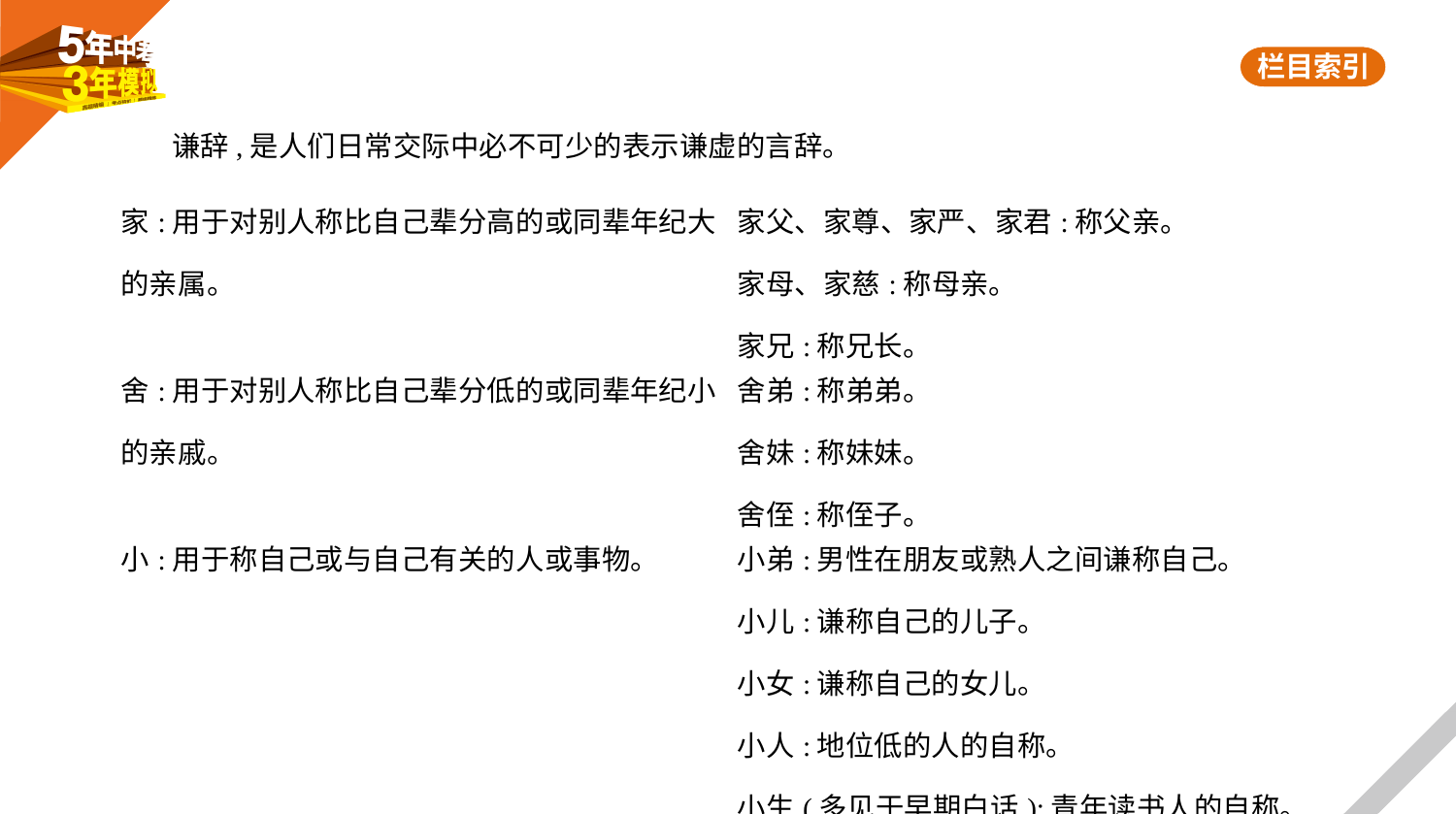

谦辞,是人们日常交际中必不可少的表示谦虚的言辞。
| 家:用于对别人称比自己辈分高的或同辈年纪大 的亲属。 | 家父、家尊、家严、家君:称父亲。 家母、家慈:称母亲。 家兄:称兄长。 |
| --- | --- |
| 舍:用于对别人称比自己辈分低的或同辈年纪小 的亲戚。 | 舍弟:称弟弟。 舍妹:称妹妹。 舍侄:称侄子。 |
| 小:用于称自己或与自己有关的人或事物。 | 小弟:男性在朋友或熟人之间谦称自己。 小儿:谦称自己的儿子。 小女:谦称自己的女儿。 小人:地位低的人的自称。 小生(多见于早期白话):青年读书人的自称。 |